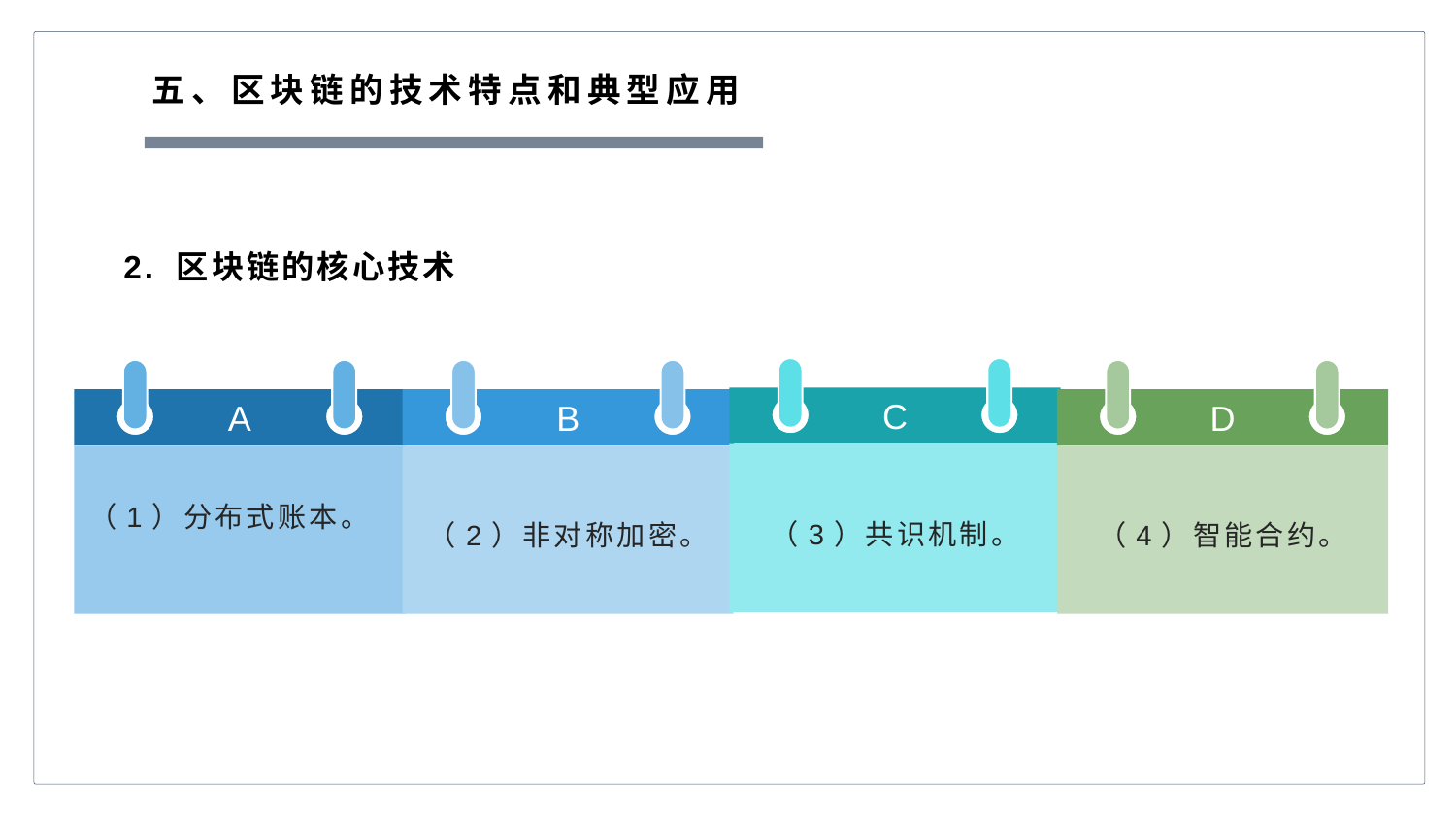

五、区块链的技术特点和典型应用

2. 区块链的核心技术

C

（3）共识机制。

A

（1）分布式账本。

D

（4）智能合约。

B

（2）非对称加密。